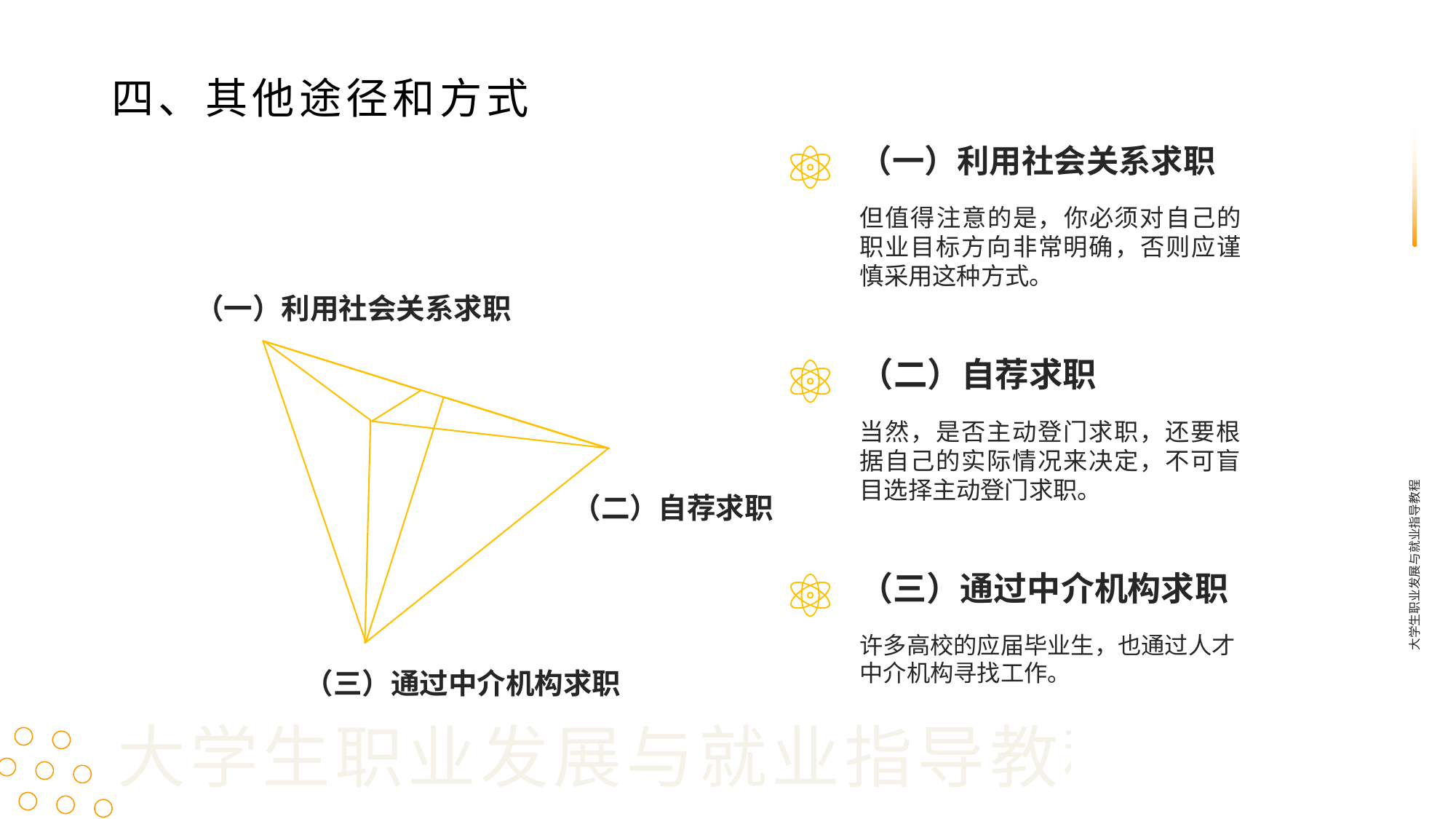

四、其他途径和方式

（一）利用社会关系求职

但值得注意的是，你必须对自己的职业目标方向非常明确，否则应谨慎采用这种方式。
（一）利用社会关系求职

（二）自荐求职

当然，是否主动登门求职，还要根据自己的实际情况来决定，不可盲目选择主动登门求职。

大学生职业发展与就业指导教程
（二）自荐求职
（三）通过中介机构求职

许多高校的应届毕业生，也通过人才中介机构寻找工作。
（三）通过中介机构求职

大学生职业发展与就业指导教程